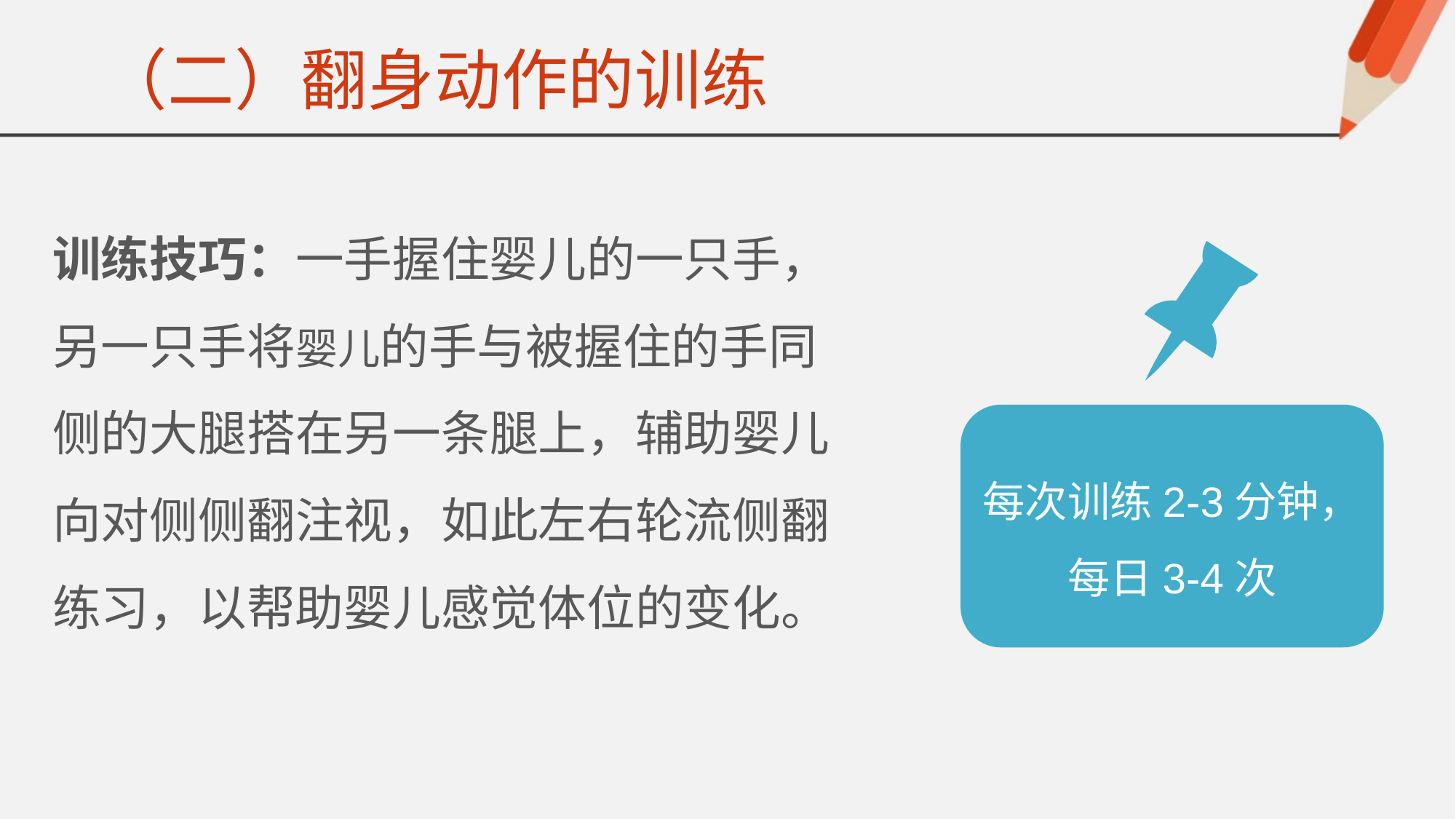

# （二）翻身动作的训练
训练技巧：一手握住婴儿的一只手，另一只手将婴儿的手与被握住的手同侧的大腿搭在另一条腿上，辅助婴儿向对侧侧翻注视，如此左右轮流侧翻练习，以帮助婴儿感觉体位的变化。

每次训练2-3分钟，每日3-4次